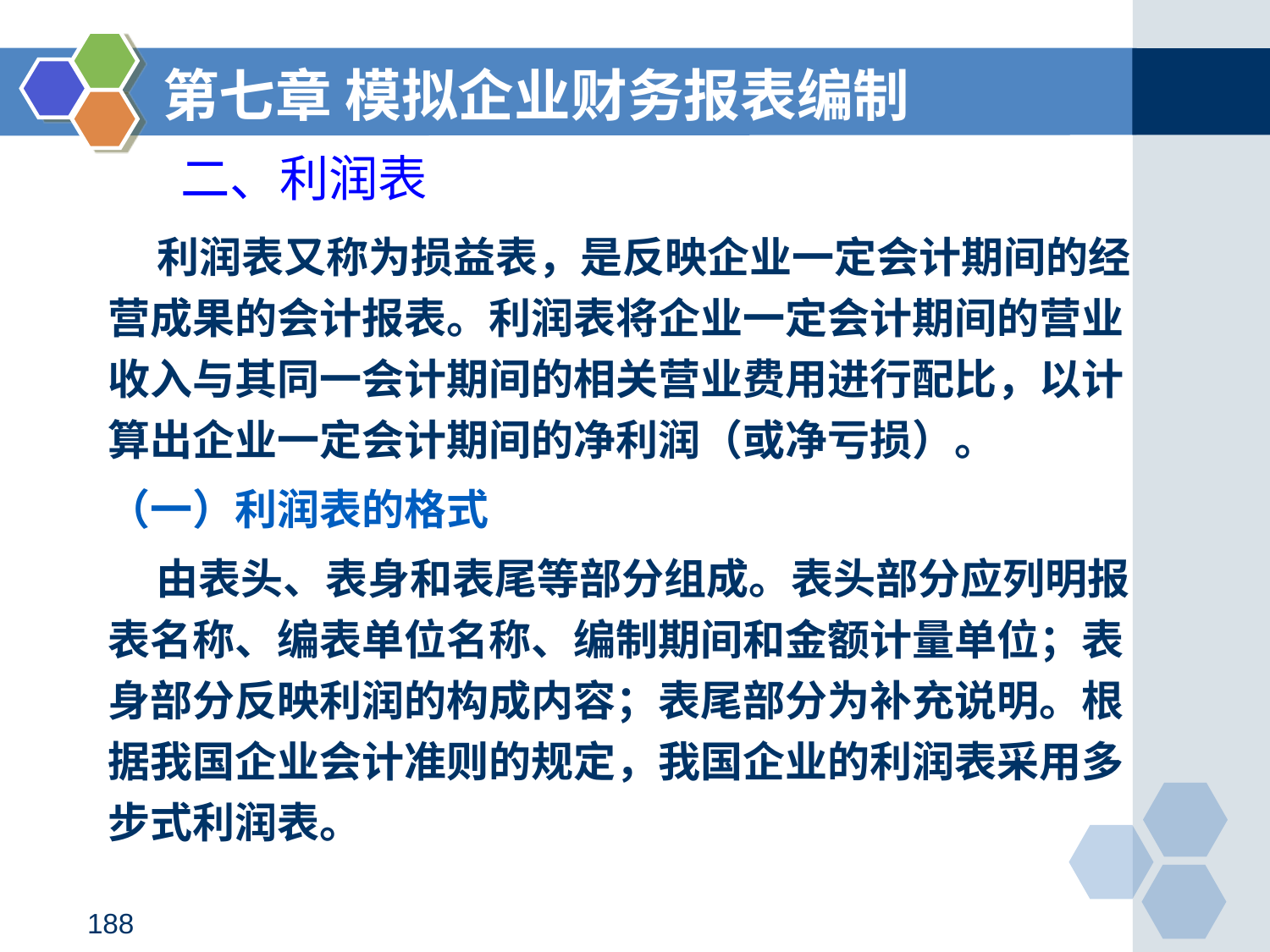

第七章 模拟企业财务报表编制
     二、利润表
    利润表又称为损益表，是反映企业一定会计期间的经营成果的会计报表。利润表将企业一定会计期间的营业收入与其同一会计期间的相关营业费用进行配比，以计算出企业一定会计期间的净利润（或净亏损）。
（一）利润表的格式
    由表头、表身和表尾等部分组成。表头部分应列明报表名称、编表单位名称、编制期间和金额计量单位；表身部分反映利润的构成内容；表尾部分为补充说明。根据我国企业会计准则的规定，我国企业的利润表采用多步式利润表。